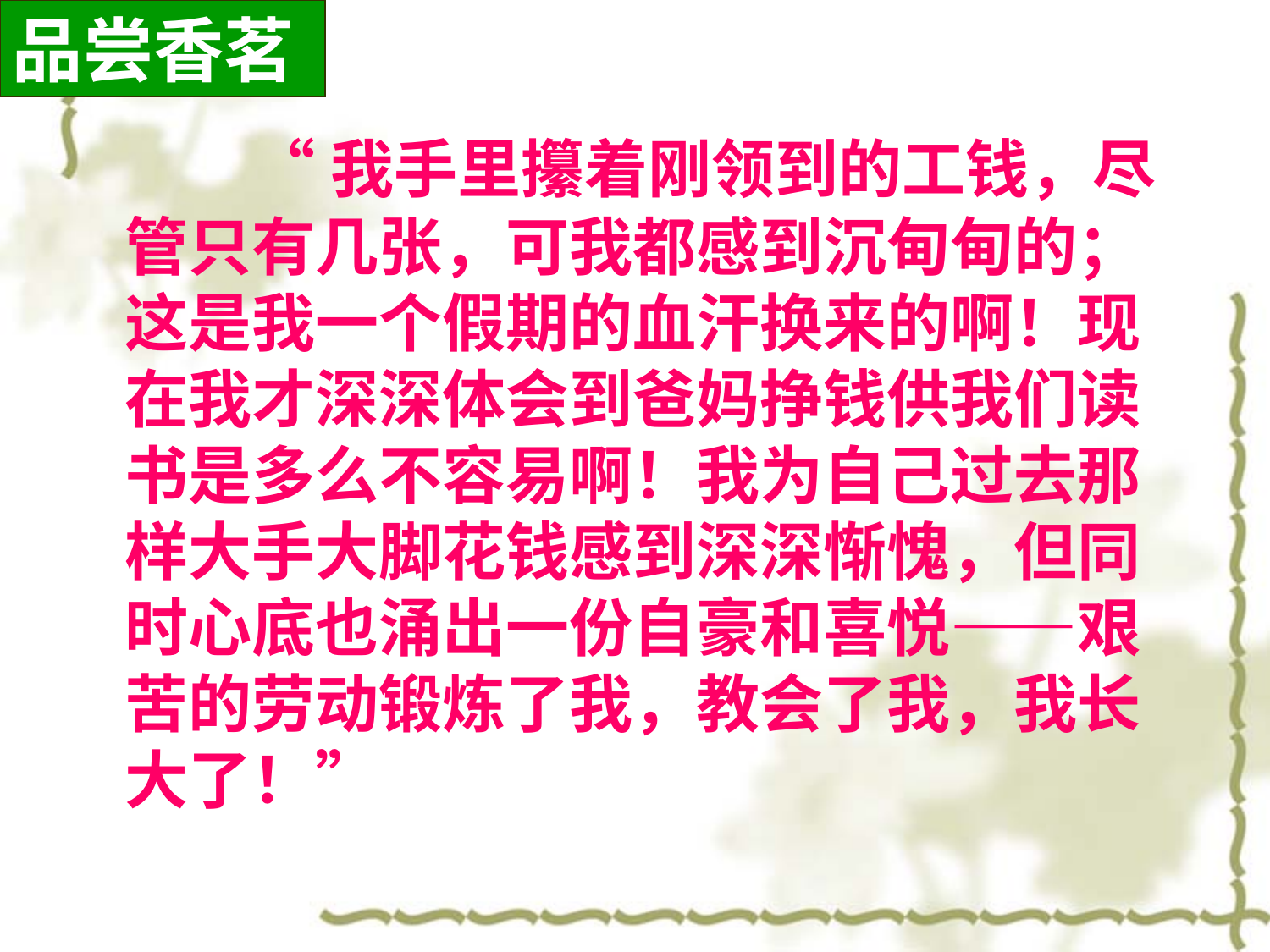

品尝香茗
           “我手里攥着刚领到的工钱，尽管只有几张，可我都感到沉甸甸的；这是我一个假期的血汗换来的啊！现在我才深深体会到爸妈挣钱供我们读书是多么不容易啊！我为自己过去那样大手大脚花钱感到深深惭愧，但同时心底也涌出一份自豪和喜悦——艰苦的劳动锻炼了我，教会了我，我长大了！”
16